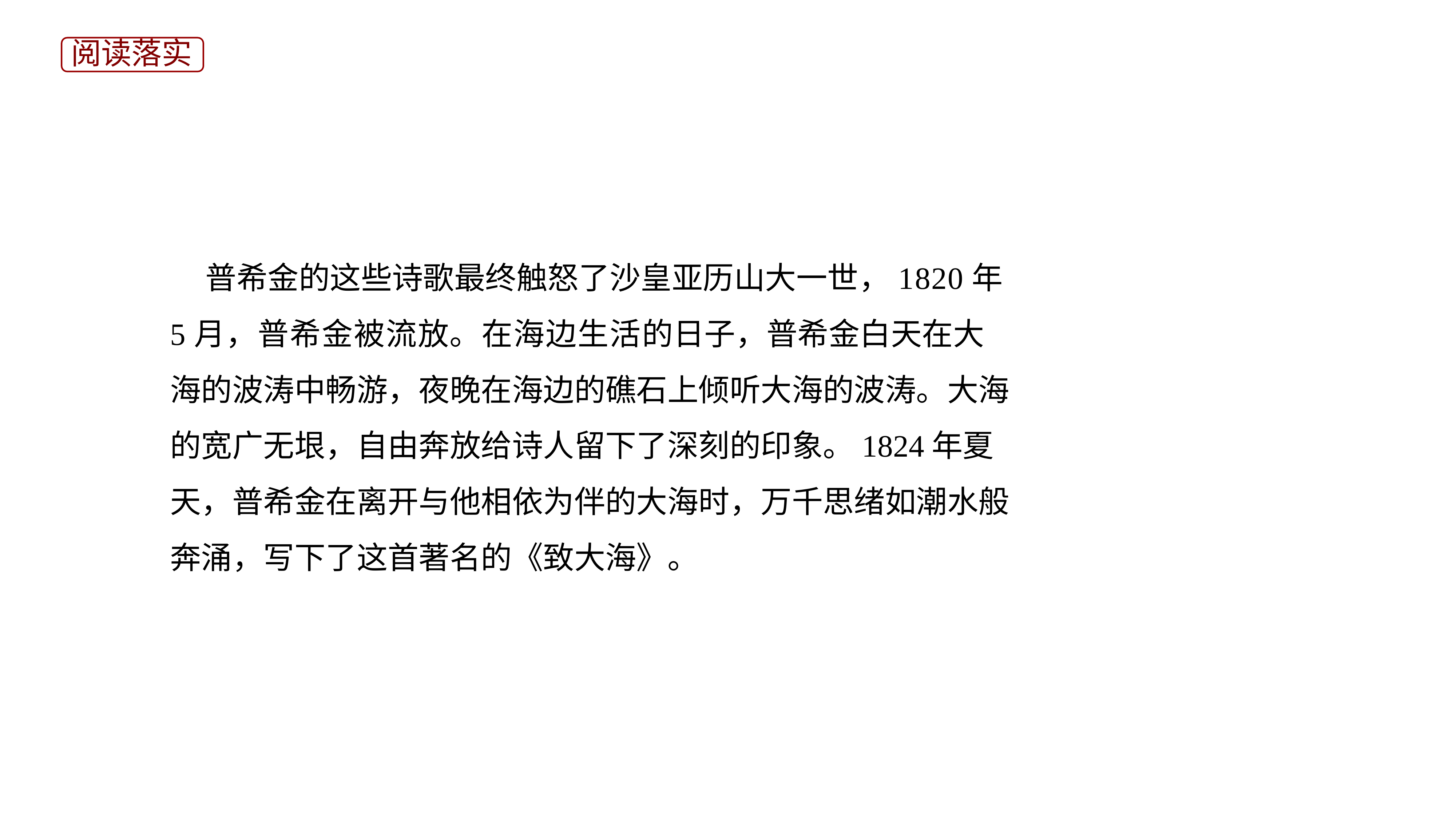

阅读落实

    普希金的这些诗歌最终触怒了沙皇亚历山大一世，1820年5月，普希金被流放。在海边生活的日子，普希金白天在大海的波涛中畅游，夜晚在海边的礁石上倾听大海的波涛。大海的宽广无垠，自由奔放给诗人留下了深刻的印象。1824年夏天，普希金在离开与他相依为伴的大海时，万千思绪如潮水般奔涌，写下了这首著名的《致大海》。